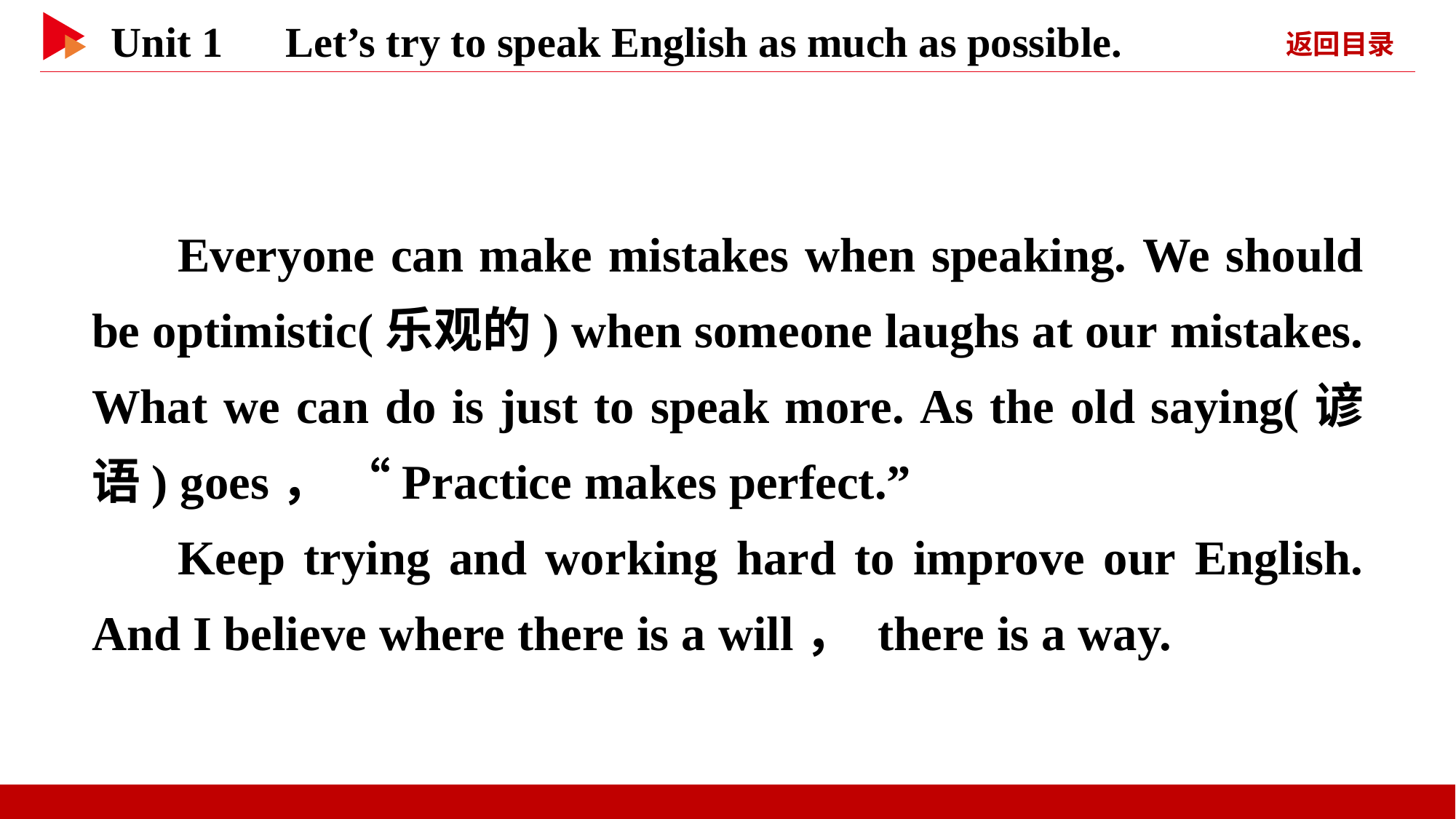

Everyone can make mistakes when speaking. We should be optimistic(乐观的) when someone laughs at our mistakes. What we can do is just to speak more. As the old saying(谚语) goes， “Practice makes perfect.”
Keep trying and working hard to improve our English. And I believe where there is a will， there is a way.